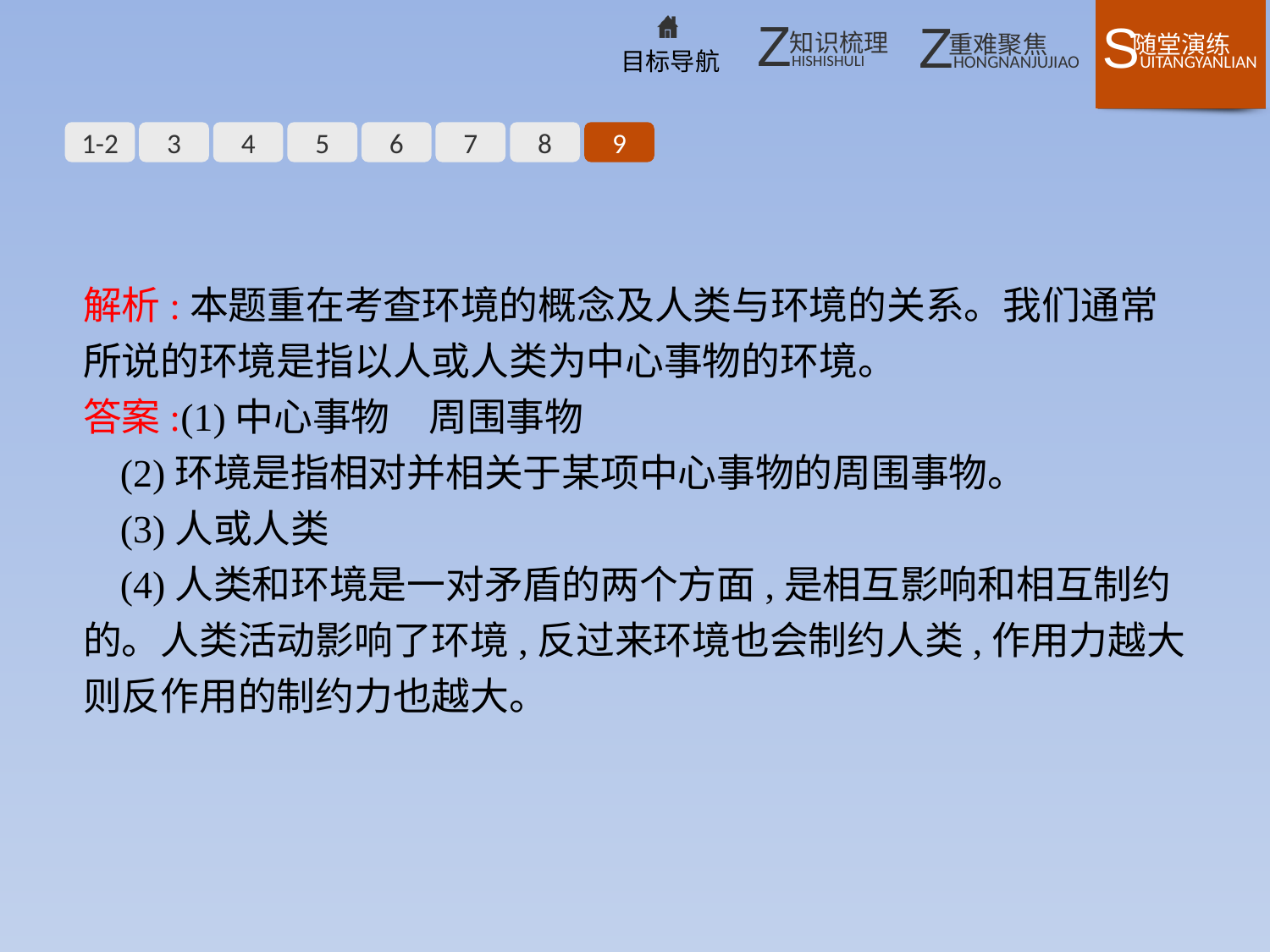

1-2
3
4
5
6
7
8
9
解析:本题重在考查环境的概念及人类与环境的关系。我们通常所说的环境是指以人或人类为中心事物的环境。
答案:(1)中心事物　周围事物
(2)环境是指相对并相关于某项中心事物的周围事物。
(3)人或人类
(4)人类和环境是一对矛盾的两个方面,是相互影响和相互制约的。人类活动影响了环境,反过来环境也会制约人类,作用力越大则反作用的制约力也越大。